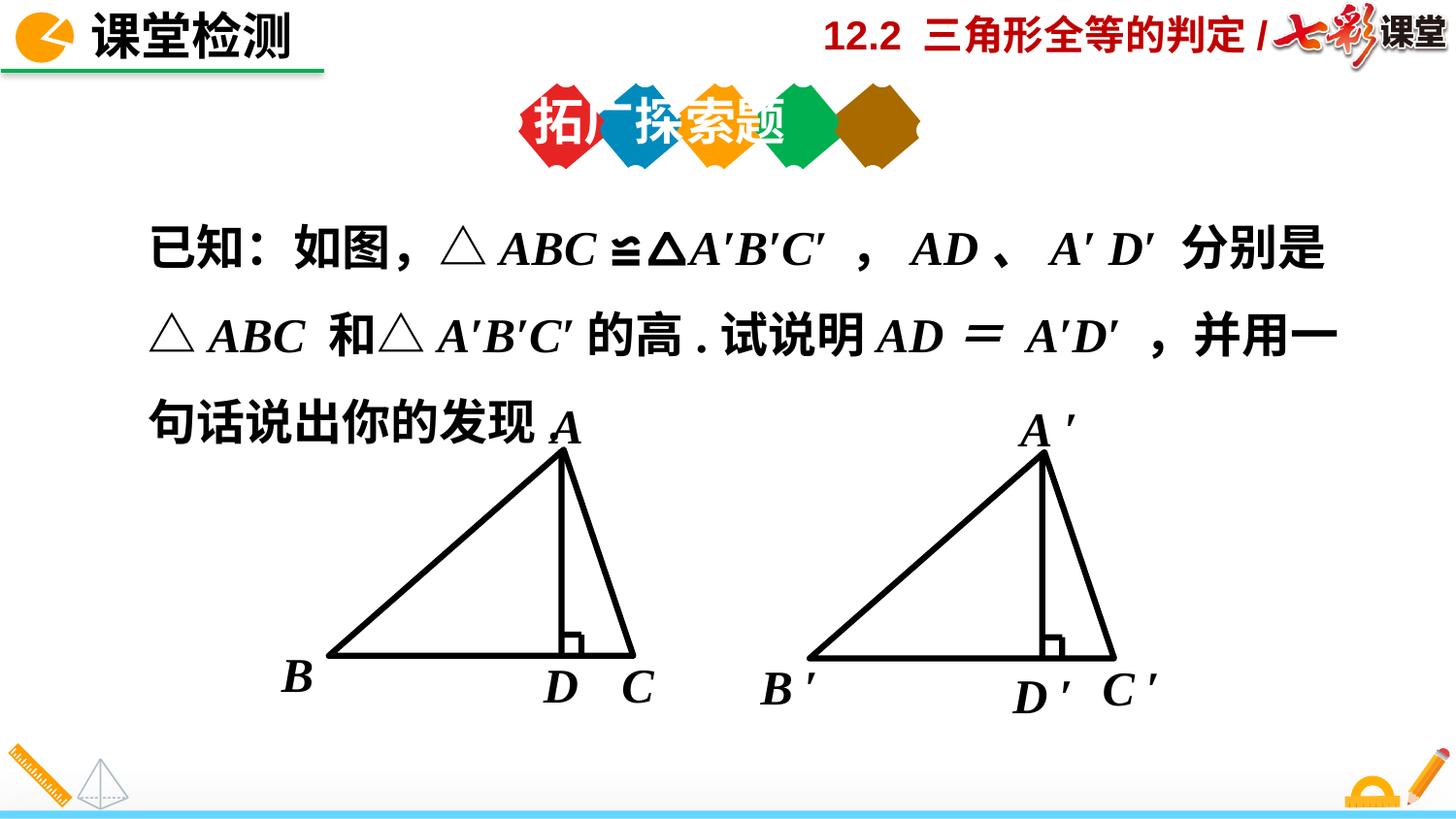

课堂检测

拓广探索题

已知：如图，△ABC ≌△A′B′C′ ，AD、A′ D′ 分别是△ABC 和△A′B′C′的高.试说明AD＝ A′D′ ，并用一句话说出你的发现.
A

B
C
D
A ′

B ′
C ′
D ′